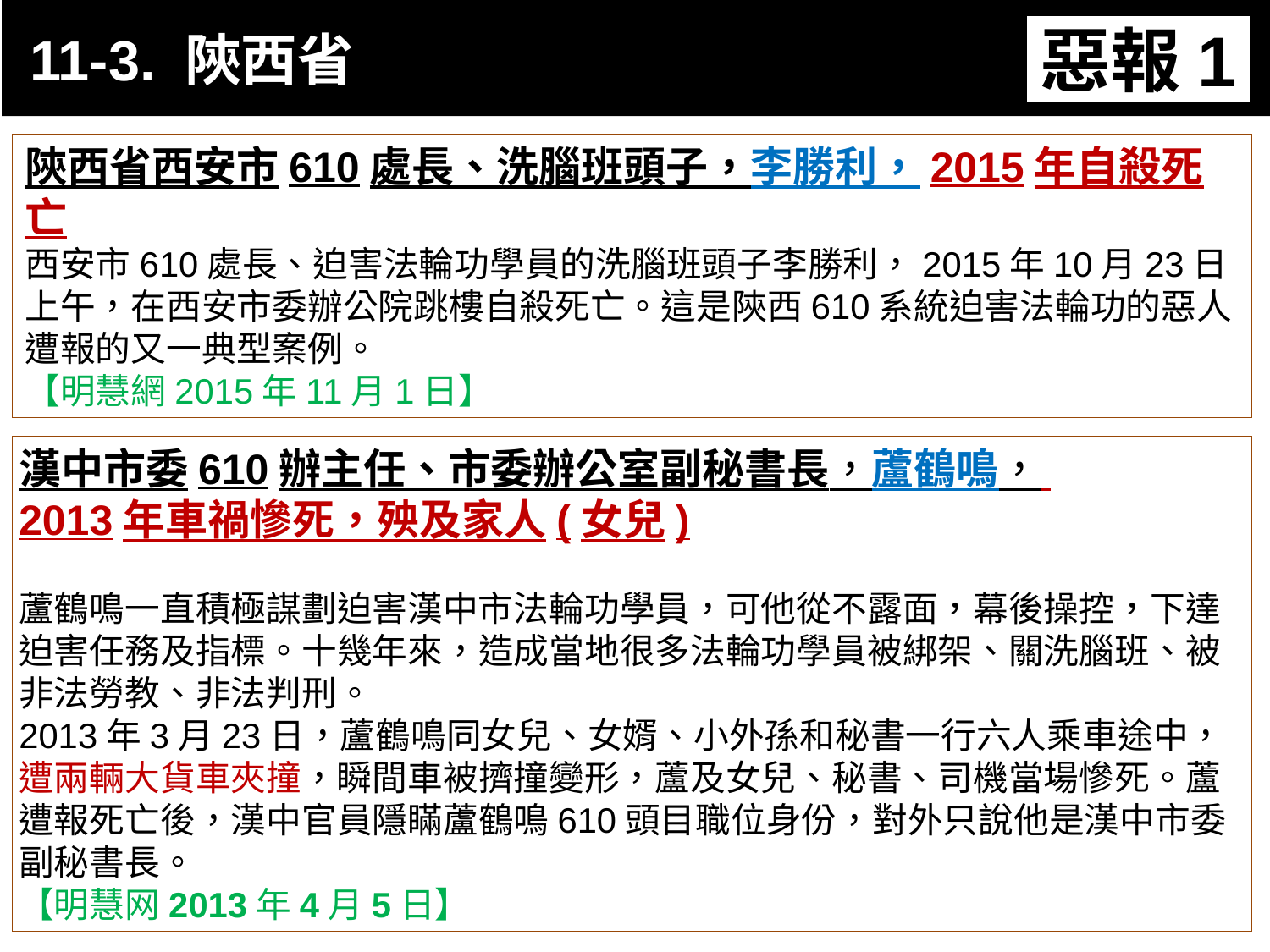

11-3. 陝西省
惡報1
11-3. XX市官員惡報實例
陝西省西安市610處長、洗腦班頭子，李勝利，2015年自殺死亡
西安市610處長、迫害法輪功學員的洗腦班頭子李勝利，2015年10月23日上午，在西安市委辦公院跳樓自殺死亡。這是陝西610系統迫害法輪功的惡人遭報的又一典型案例。
【明慧網2015年11月1日】
漢中市委610辦主任、市委辦公室副秘書長，蘆鶴鳴，
2013年車禍慘死，殃及家人(女兒)

蘆鶴鳴一直積極謀劃迫害漢中市法輪功學員，可他從不露面，幕後操控，下達迫害任務及指標。十幾年來，造成當地很多法輪功學員被綁架、關洗腦班、被非法勞教、非法判刑。
2013年3月23日，蘆鶴鳴同女兒、女婿、小外孫和秘書一行六人乘車途中，遭兩輛大貨車夾撞，瞬間車被擠撞變形，蘆及女兒、秘書、司機當場慘死。蘆遭報死亡後，漢中官員隱瞞蘆鶴鳴610頭目職位身份，對外只說他是漢中市委副秘書長。
【明慧网2013年4月5日】